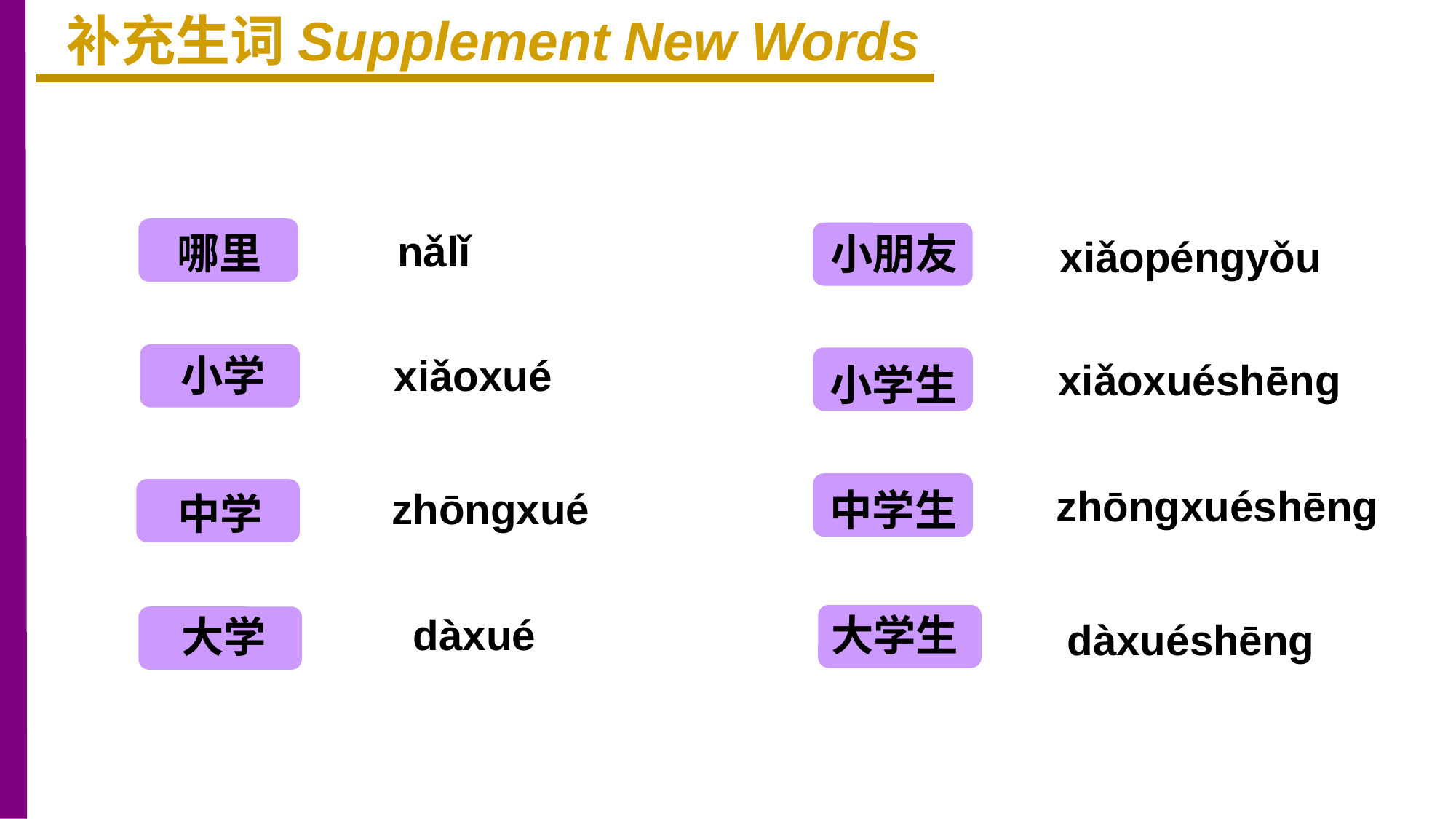

补充生词Supplement New Words

哪里
nǎlǐ
小朋友

xiǎopéngyǒu
xiǎoxué
小学

小学生
xiǎoxuéshēng

中学生
zhōngxuéshēng
zhōngxué

中学
dàxué
大学生

大学

dàxuéshēng